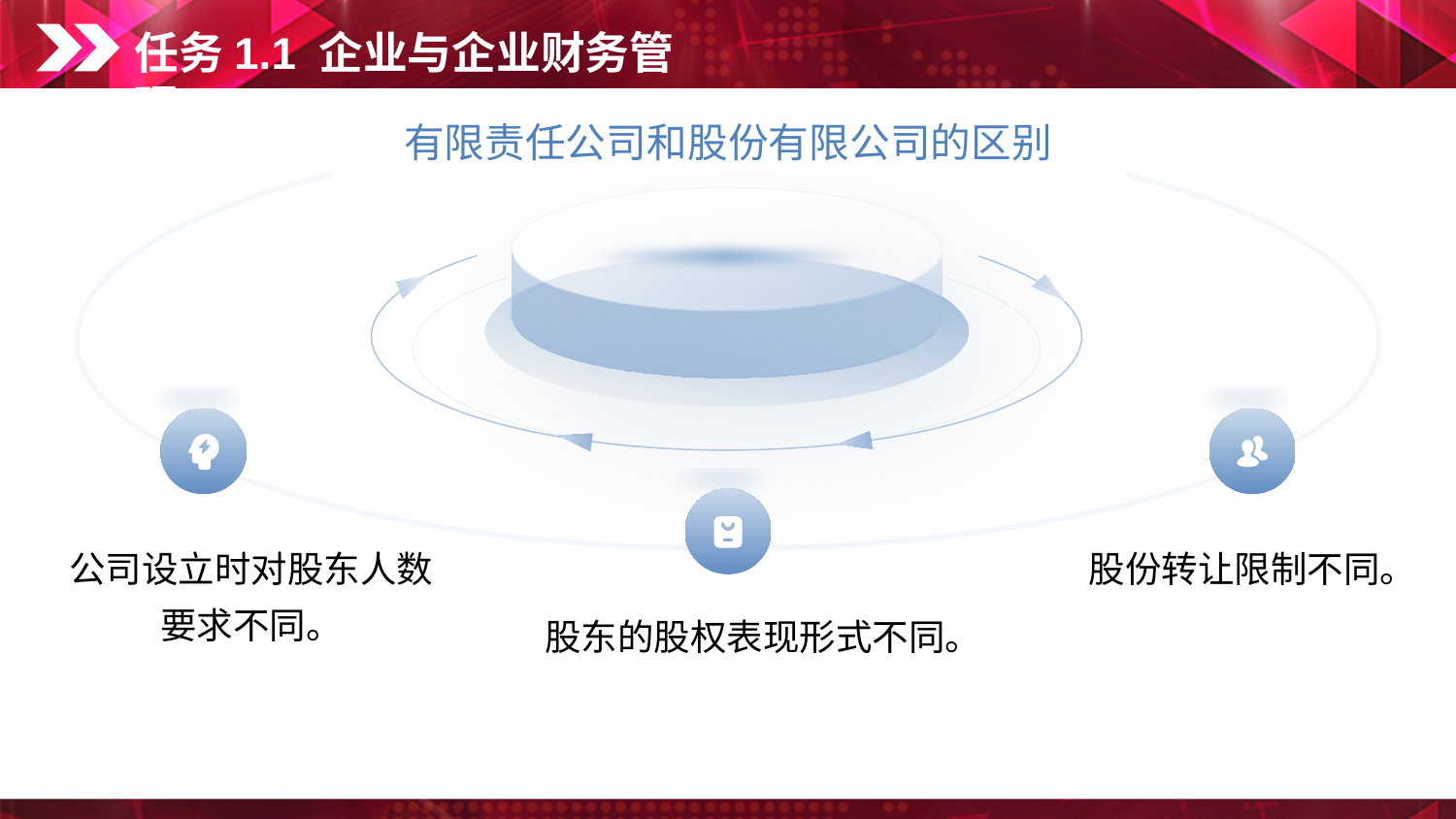

任务1.1 企业与企业财务管理

有限责任公司和股份有限公司的区别

公司设立时对股东人数
要求不同。
股份转让限制不同。
股东的股权表现形式不同。